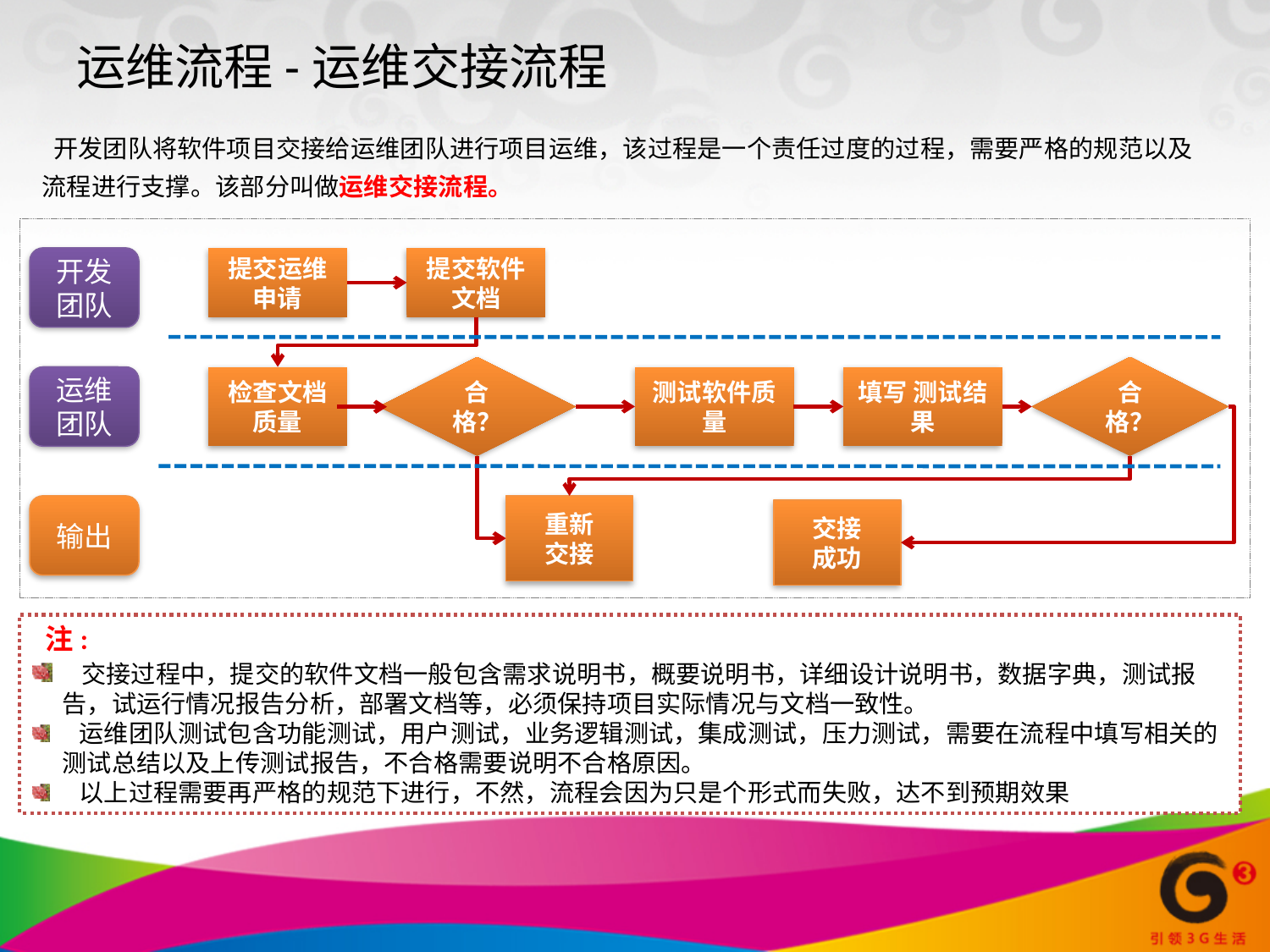

运维流程-运维交接流程
 开发团队将软件项目交接给运维团队进行项目运维，该过程是一个责任过度的过程，需要严格的规范以及流程进行支撑。该部分叫做运维交接流程。

开发团队
提交运维申请
提交软件文档
合格？
合格？
运维团队
检查文档质量
测试软件质量
填写 测试结果
输出
重新
交接
交接
成功
 注:
  交接过程中，提交的软件文档一般包含需求说明书，概要说明书，详细设计说明书，数据字典，测试报告，试运行情况报告分析，部署文档等，必须保持项目实际情况与文档一致性。
  运维团队测试包含功能测试，用户测试，业务逻辑测试，集成测试，压力测试，需要在流程中填写相关的测试总结以及上传测试报告，不合格需要说明不合格原因。
  以上过程需要再严格的规范下进行，不然，流程会因为只是个形式而失败，达不到预期效果